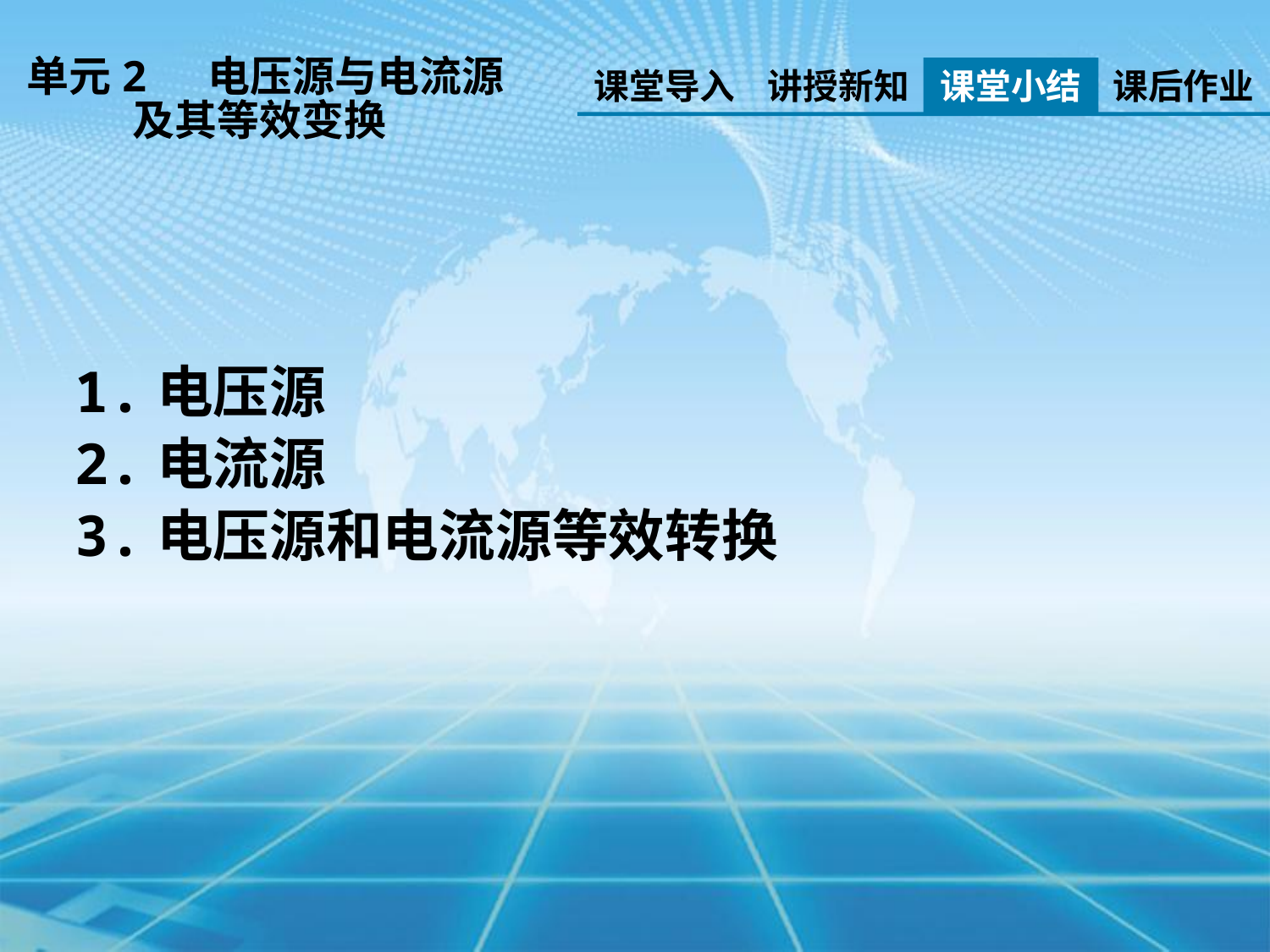

单元2  电压源与电流源
          及其等效变换
课堂导入
讲授新知
课堂小结
课后作业
1.电压源
2.电流源
3.电压源和电流源等效转换